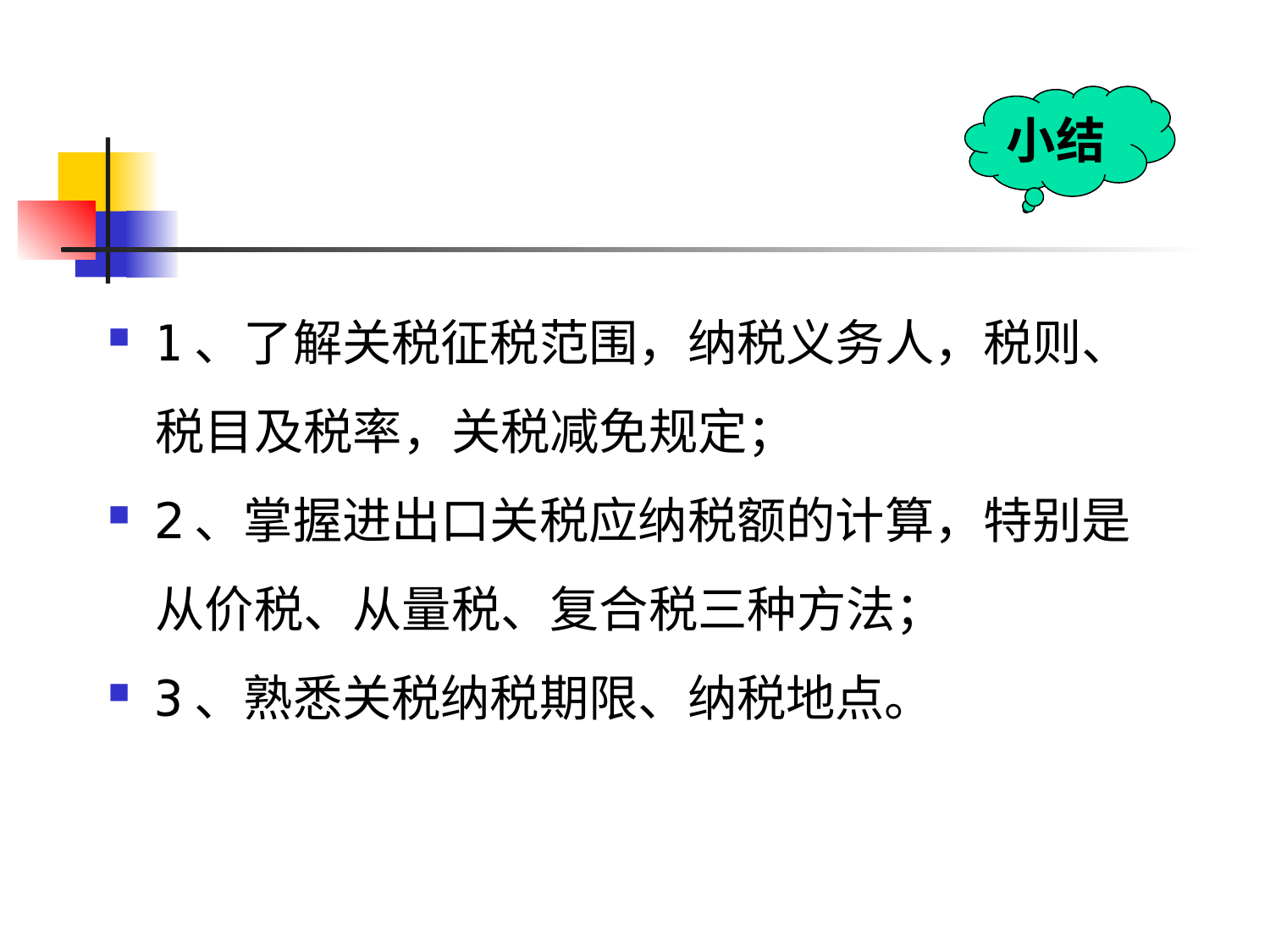

#
小结
1、了解关税征税范围，纳税义务人，税则、税目及税率，关税减免规定；
2、掌握进出口关税应纳税额的计算，特别是从价税、从量税、复合税三种方法；
3、熟悉关税纳税期限、纳税地点。